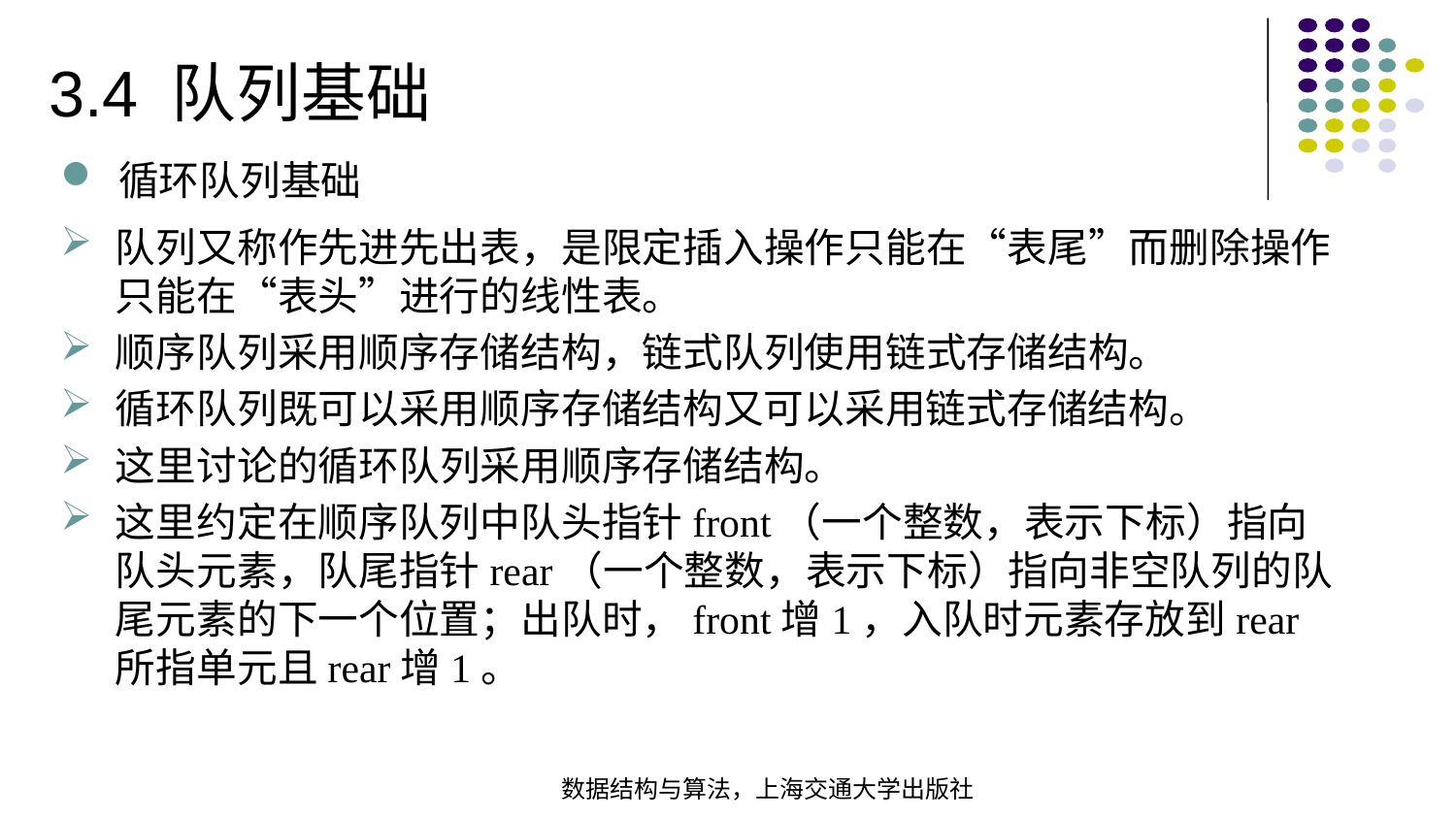

3.4 队列基础
循环队列基础
队列又称作先进先出表，是限定插入操作只能在“表尾”而删除操作只能在“表头”进行的线性表。
顺序队列采用顺序存储结构，链式队列使用链式存储结构。
循环队列既可以采用顺序存储结构又可以采用链式存储结构。
这里讨论的循环队列采用顺序存储结构。
这里约定在顺序队列中队头指针front（一个整数，表示下标）指向队头元素，队尾指针rear（一个整数，表示下标）指向非空队列的队尾元素的下一个位置；出队时，front增1，入队时元素存放到rear所指单元且rear增1。